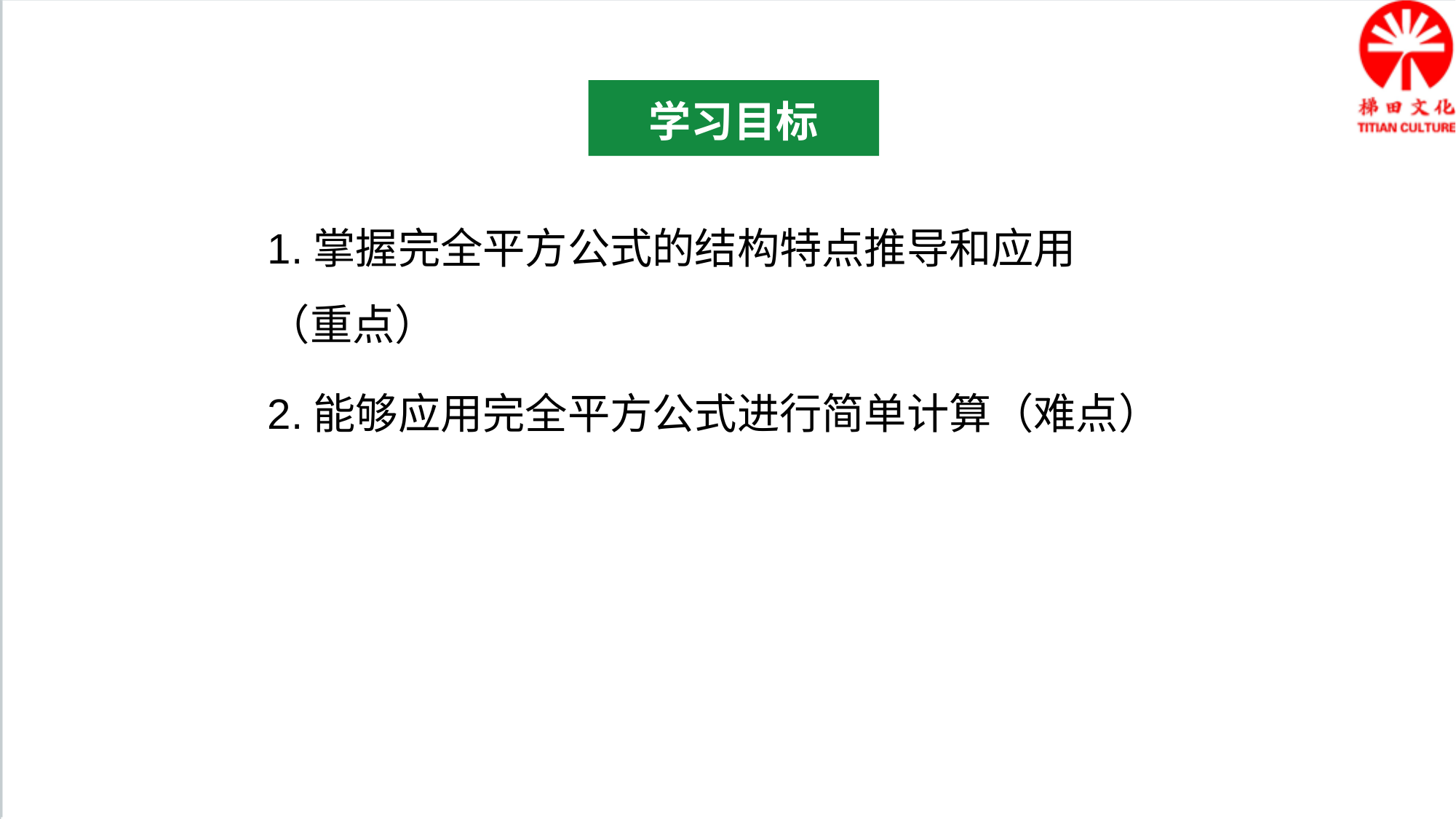

学习目标
1.掌握完全平方公式的结构特点推导和应用
（重点）
2.能够应用完全平方公式进行简单计算（难点）